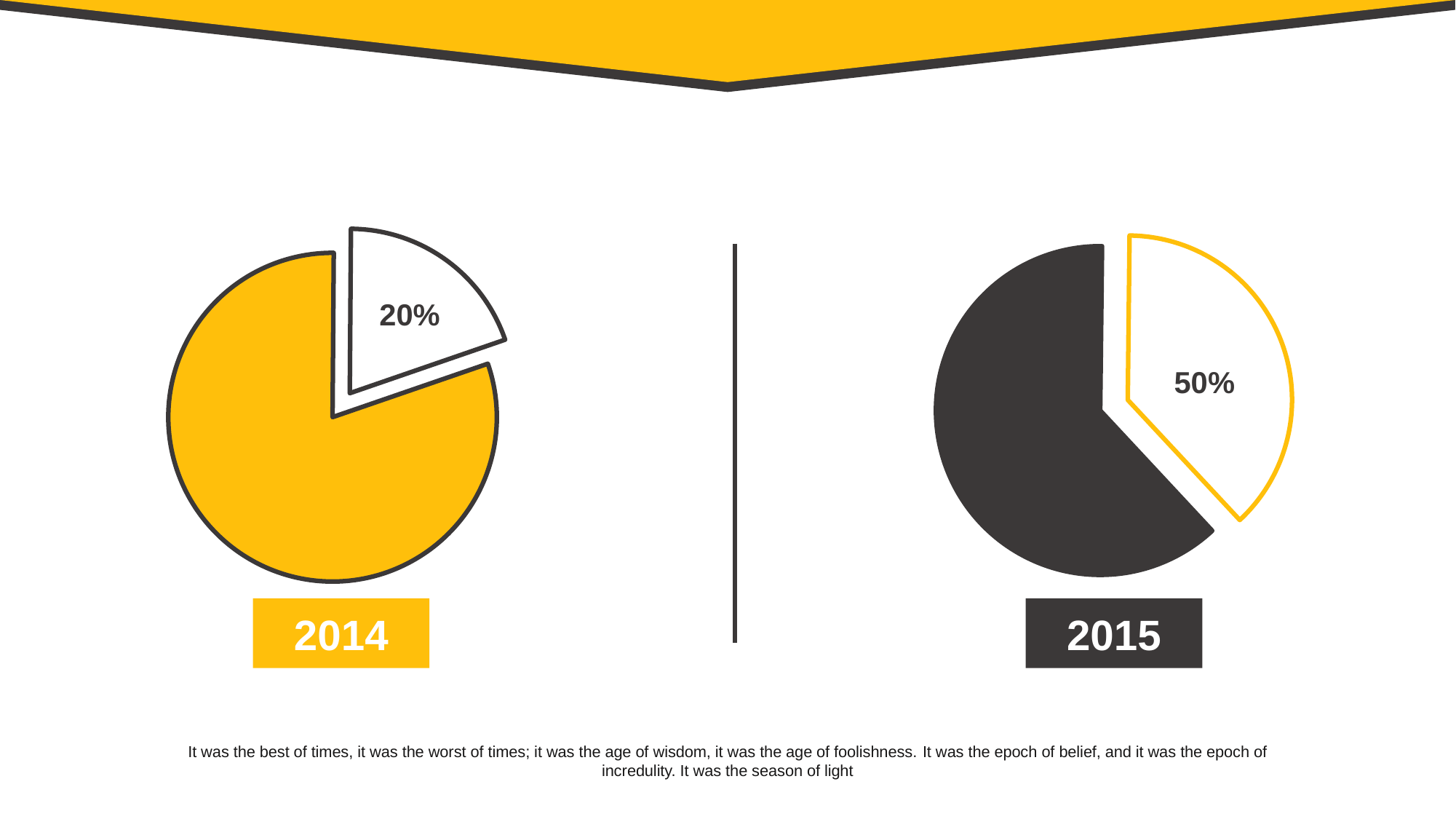

### Chart

| Category | 销售额 |
|---|---|
| 第一季度 | 8.2 |
| 第二季度 | 2.0 |
| 第三季度 | None |
| 第四季度 | None |
20%
2014

### Chart

| Category | 销售额 |
|---|---|
| 第一季度 | 8.2 |
| 第二季度 | 5.0 |
| 第三季度 | None |
| 第四季度 | None |
50%
2015
It was the best of times, it was the worst of times; it was the age of wisdom, it was the age of foolishness. It was the epoch of belief, and it was the epoch of incredulity. It was the season of light